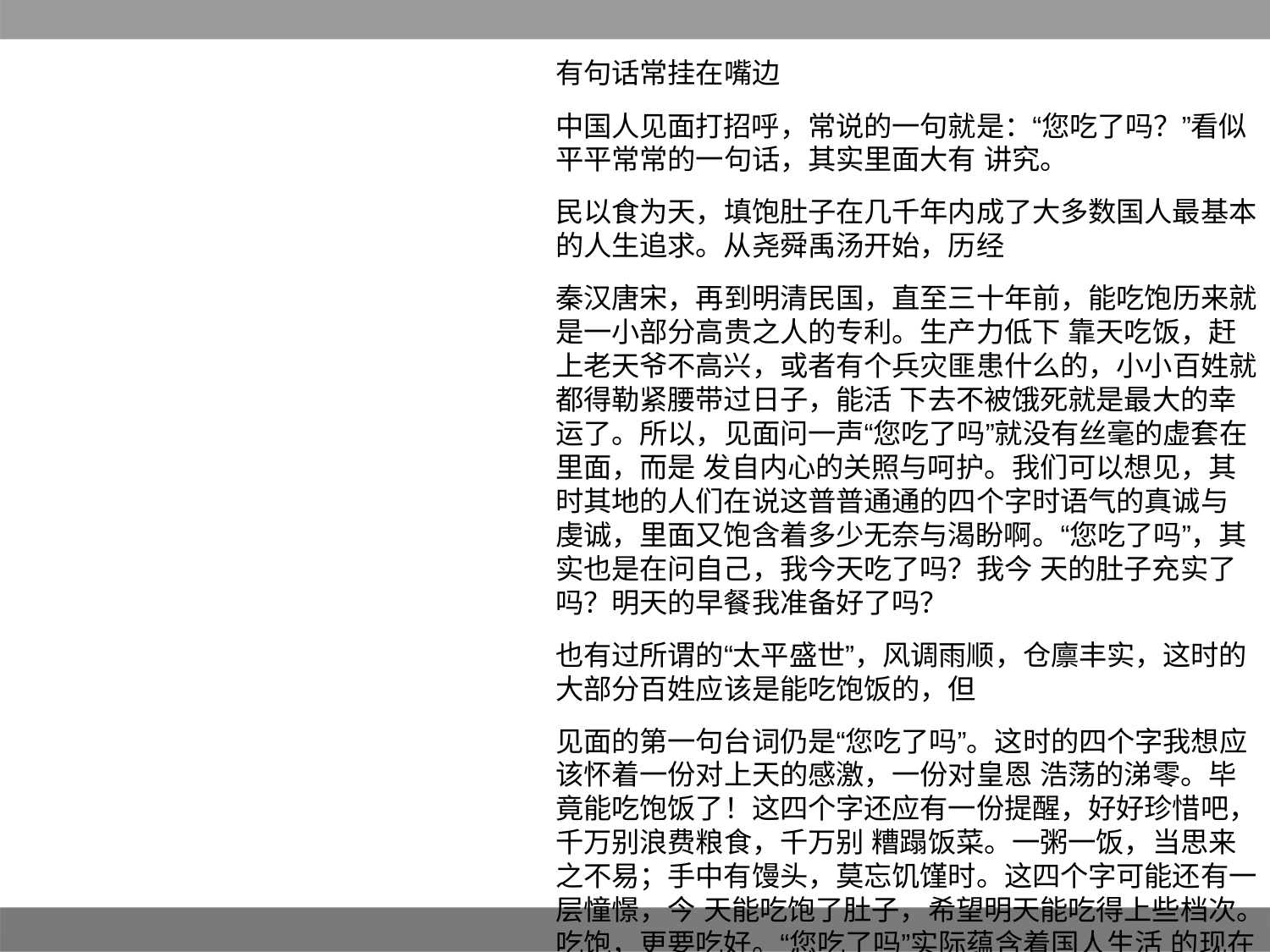

有句话常挂在嘴边
中国人见面打招呼，常说的一句就是：“您吃了吗？”看似平平常常的一句话，其实里面大有 讲究。
民以食为天，填饱肚子在几千年内成了大多数国人最基本的人生追求。从尧舜禹汤开始，历经
秦汉唐宋，再到明清民国，直至三十年前，能吃饱历来就是一小部分高贵之人的专利。生产力低下 靠天吃饭，赶上老天爷不高兴，或者有个兵灾匪患什么的，小小百姓就都得勒紧腰带过日子，能活 下去不被饿死就是最大的幸运了。所以，见面问一声“您吃了吗”就没有丝毫的虚套在里面，而是 发自内心的关照与呵护。我们可以想见，其时其地的人们在说这普普通通的四个字时语气的真诚与 虔诚，里面又饱含着多少无奈与渴盼啊。“您吃了吗”，其实也是在问自己，我今天吃了吗？我今 天的肚子充实了吗？明天的早餐我准备好了吗？
也有过所谓的“太平盛世”，风调雨顺，仓廪丰实，这时的大部分百姓应该是能吃饱饭的，但
见面的第一句台词仍是“您吃了吗”。这时的四个字我想应该怀着一份对上天的感激，一份对皇恩 浩荡的涕零。毕竟能吃饱饭了！这四个字还应有一份提醒，好好珍惜吧，千万别浪费粮食，千万别 糟蹋饭菜。一粥一饭，当思来之不易；手中有馒头，莫忘饥馑时。这四个字可能还有一层憧憬，今 天能吃饱了肚子，希望明天能吃得上些档次。吃饱，更要吃好。“您吃了吗”实际蕴含着国人生活 的现在时与将来时。